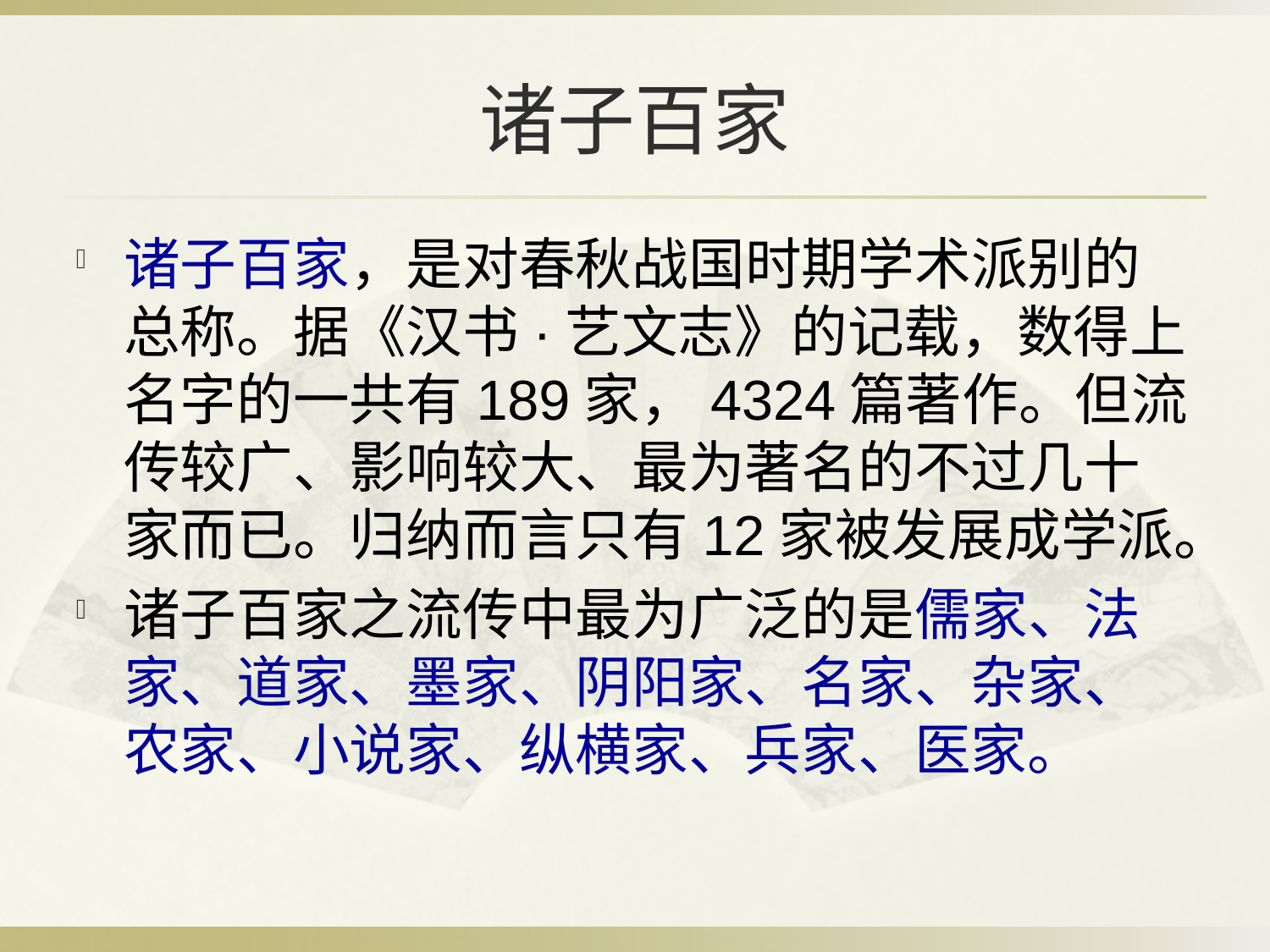

# 诸子百家
诸子百家，是对春秋战国时期学术派别的总称。据《汉书·艺文志》的记载，数得上名字的一共有189家，4324篇著作。但流传较广、影响较大、最为著名的不过几十家而已。归纳而言只有12家被发展成学派。
诸子百家之流传中最为广泛的是儒家、法家、道家、墨家、阴阳家、名家、杂家、农家、小说家、纵横家、兵家、医家。